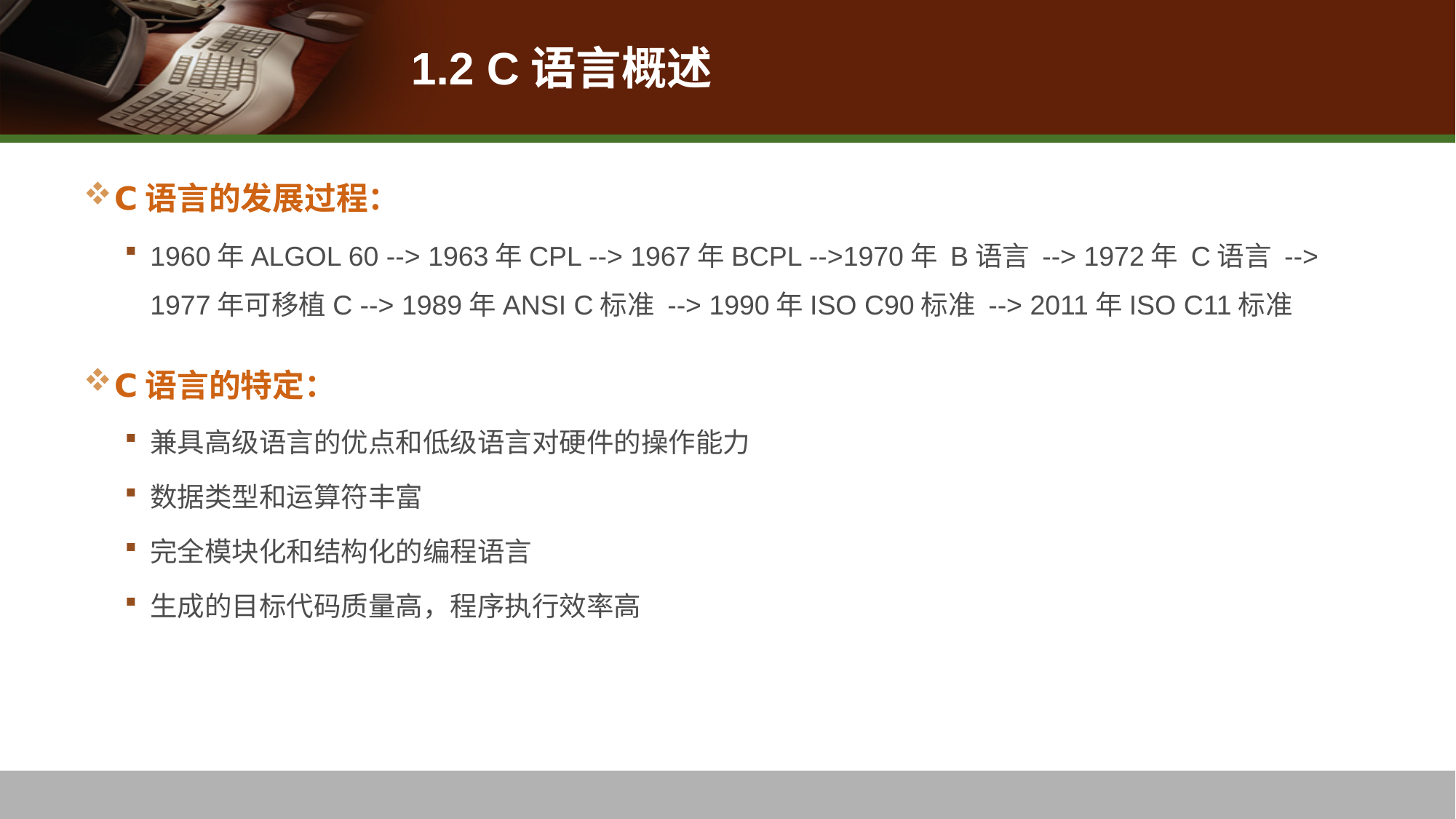

# 1.2 C语言概述
C语言的发展过程：
1960年ALGOL 60 --> 1963年CPL --> 1967年BCPL -->1970年 B语言 --> 1972年 C语言 --> 1977年可移植C --> 1989年ANSI C标准 --> 1990年ISO C90标准 --> 2011年ISO C11标准

C语言的特定：
兼具高级语言的优点和低级语言对硬件的操作能力
数据类型和运算符丰富
完全模块化和结构化的编程语言
生成的目标代码质量高，程序执行效率高